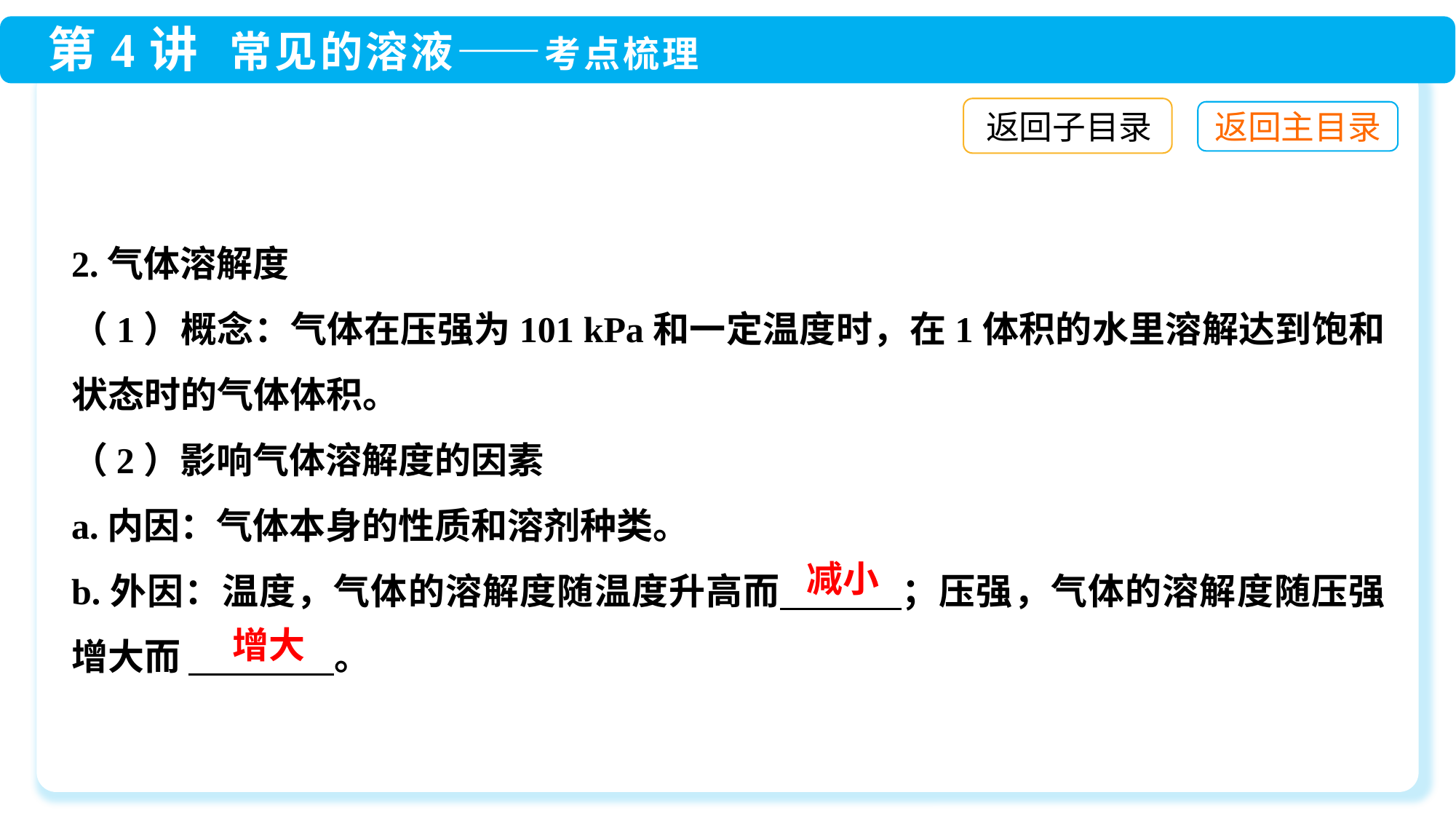

返回子目录
2.气体溶解度
（1）概念：气体在压强为101 kPa和一定温度时，在1体积的水里溶解达到饱和状态时的气体体积。
（2）影响气体溶解度的因素
a.内因：气体本身的性质和溶剂种类。
b.外因：温度，气体的溶解度随温度升高而 　　　；压强，气体的溶解度随压强增大而 　　　　。
减小
增大